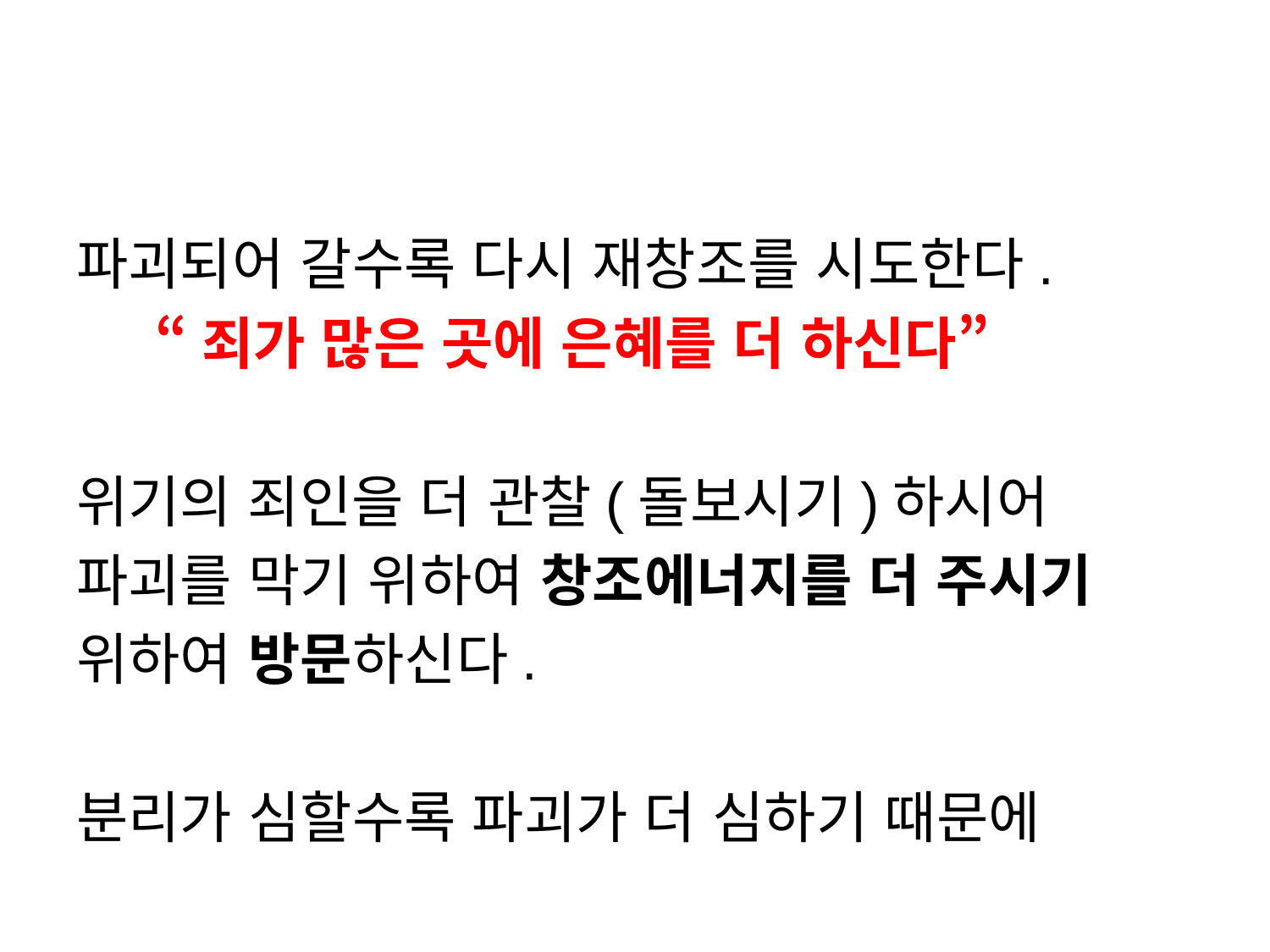

파괴되어 갈수록 다시 재창조를 시도한다.
     “죄가 많은 곳에 은혜를 더 하신다”

위기의 죄인을 더 관찰(돌보시기)하시어
파괴를 막기 위하여 창조에너지를 더 주시기
위하여 방문하신다.

분리가 심할수록 파괴가 더 심하기 때문에